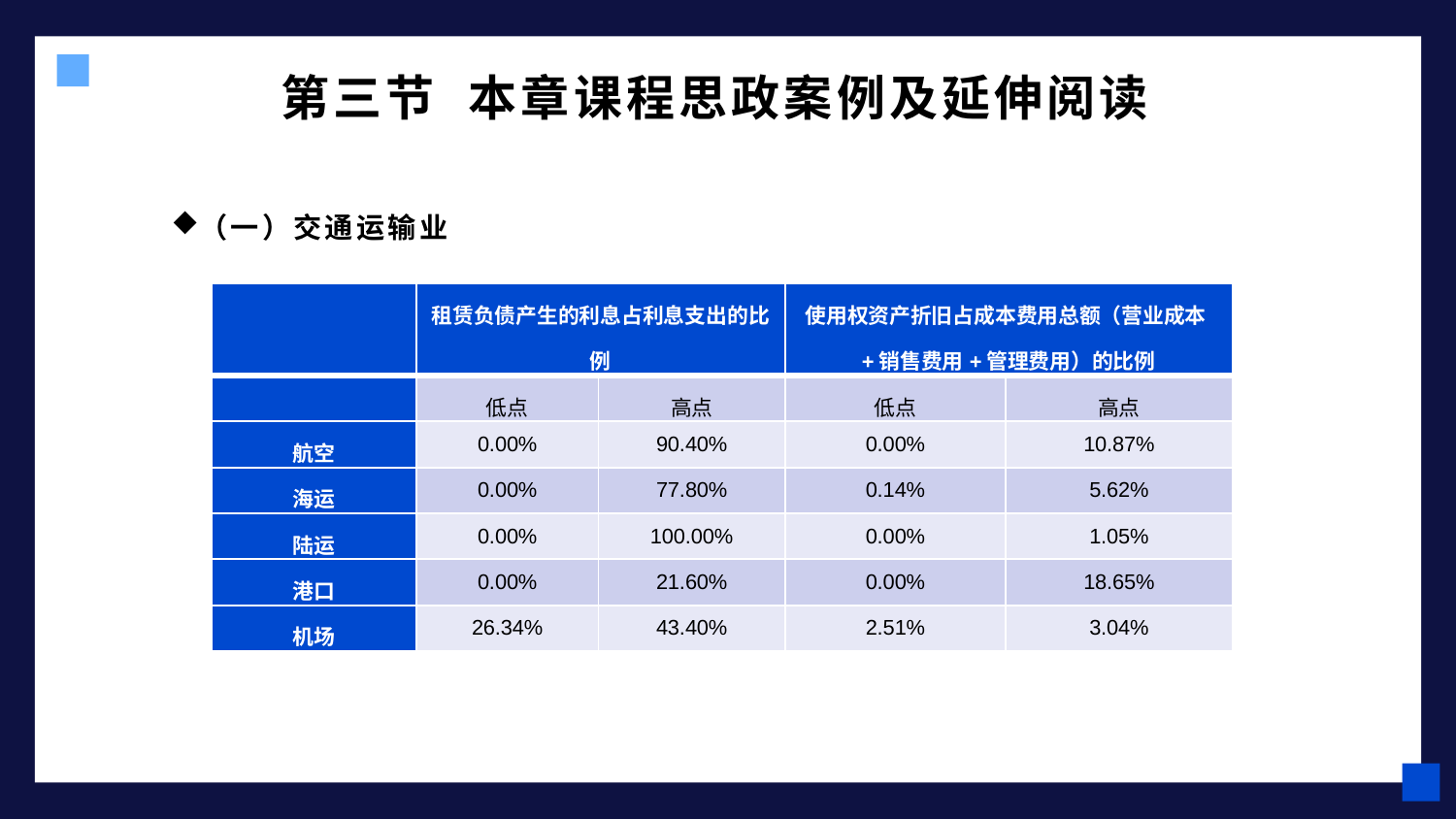

# 第三节  本章课程思政案例及延伸阅读
（一）交通运输业

|  | 租赁负债产生的利息占利息支出的比例 |  | 使用权资产折旧占成本费用总额（营业成本+销售费用+管理费用）的比例 |  |
| --- | --- | --- | --- | --- |
|  | 低点 | 高点 | 低点 | 高点 |
| 航空 | 0.00% | 90.40% | 0.00% | 10.87% |
| 海运 | 0.00% | 77.80% | 0.14% | 5.62% |
| 陆运 | 0.00% | 100.00% | 0.00% | 1.05% |
| 港口 | 0.00% | 21.60% | 0.00% | 18.65% |
| 机场 | 26.34% | 43.40% | 2.51% | 3.04% |